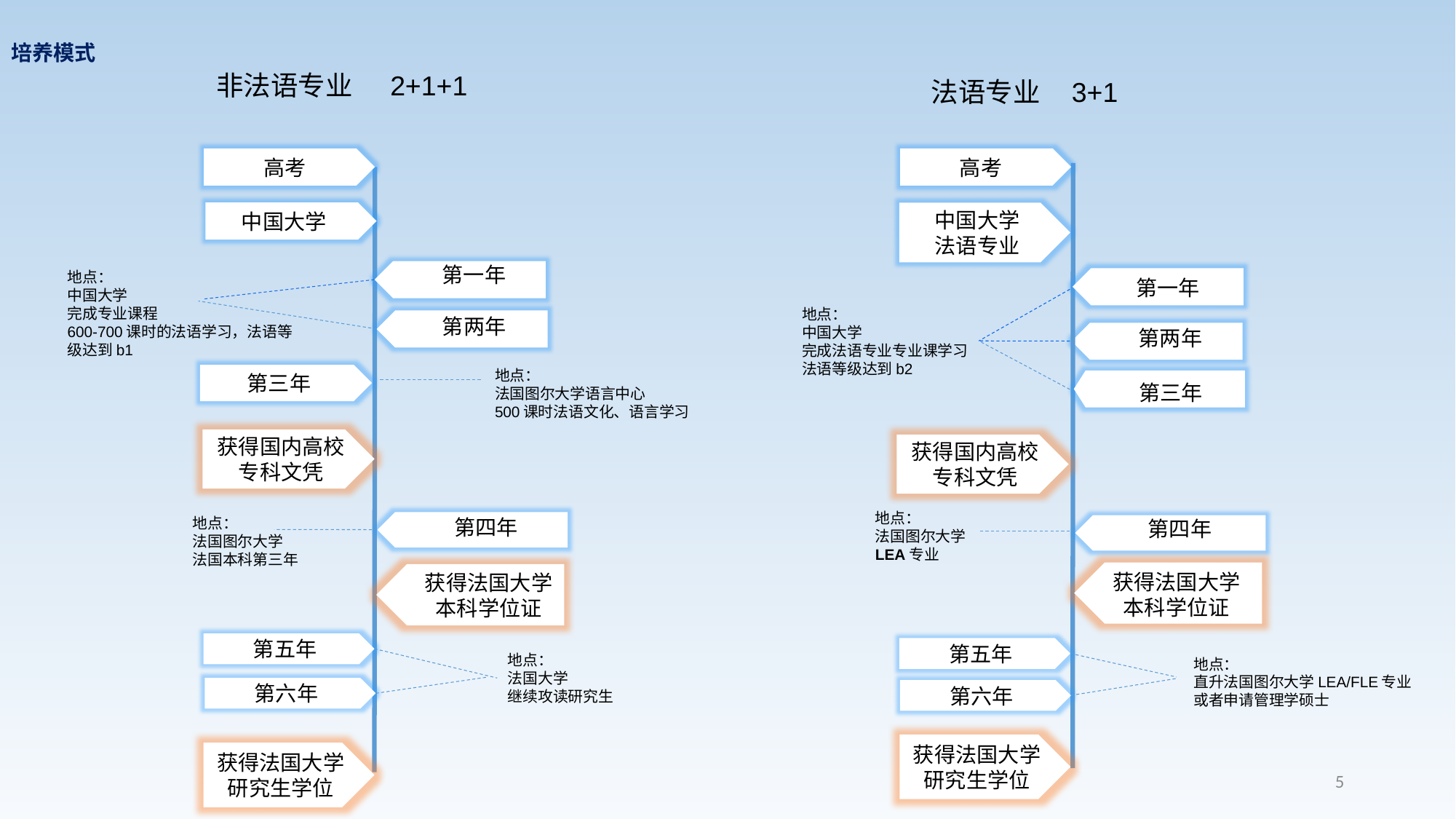

# 培养模式
非法语专业     2+1+1
法语专业    3+1
高考
高考
中国大学
中国大学
法语专业
第一年

地点：
中国大学
完成专业课程
600-700课时的法语学习，法语等级达到b1

第一年
地点：
中国大学
完成法语专业专业课学习
法语等级达到b2
第两年

第两年

地点：
法国图尔大学语言中心
500课时法语文化、语言学习
第三年

第三年
获得国内高校
专科文凭
获得国内高校
专科文凭
地点：
法国图尔大学
LEA专业
地点：
法国图尔大学
法国本科第三年
 第四年
 第四年

获得法国大学
本科学位证

获得法国大学
本科学位证
第五年
第五年
地点：
法国大学
继续攻读研究生
地点：
直升法国图尔大学LEA/FLE专业
或者申请管理学硕士
第六年
第六年
获得法国大学
研究生学位
获得法国大学
研究生学位
5